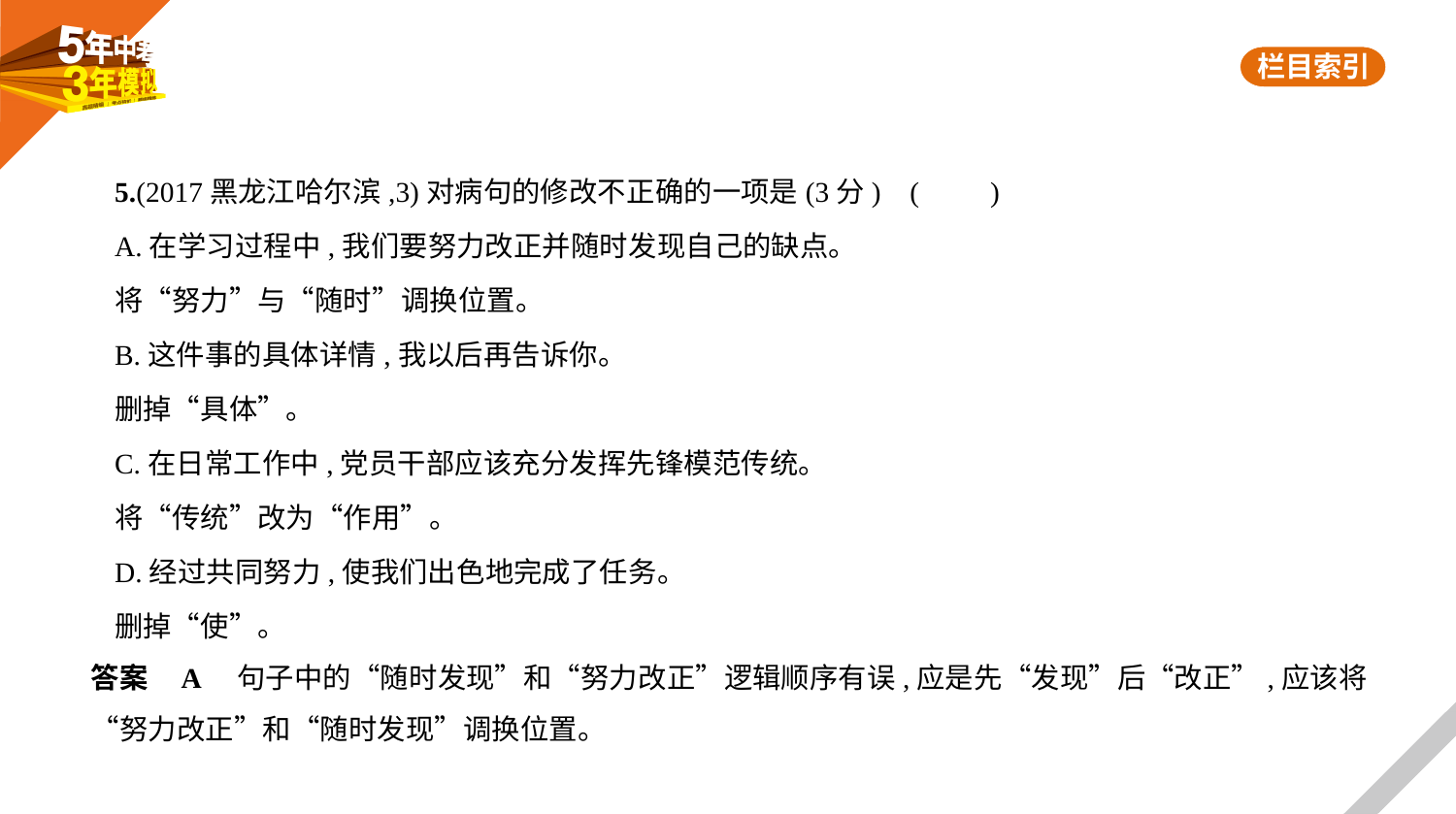

5.(2017黑龙江哈尔滨,3)对病句的修改不正确的一项是(3分) (　　)
A.在学习过程中,我们要努力改正并随时发现自己的缺点。
将“努力”与“随时”调换位置。
B.这件事的具体详情,我以后再告诉你。
删掉“具体”。
C.在日常工作中,党员干部应该充分发挥先锋模范传统。
将“传统”改为“作用”。
D.经过共同努力,使我们出色地完成了任务。
删掉“使”。
答案    A　句子中的“随时发现”和“努力改正”逻辑顺序有误,应是先“发现”后“改正”,应该将
“努力改正”和“随时发现”调换位置。